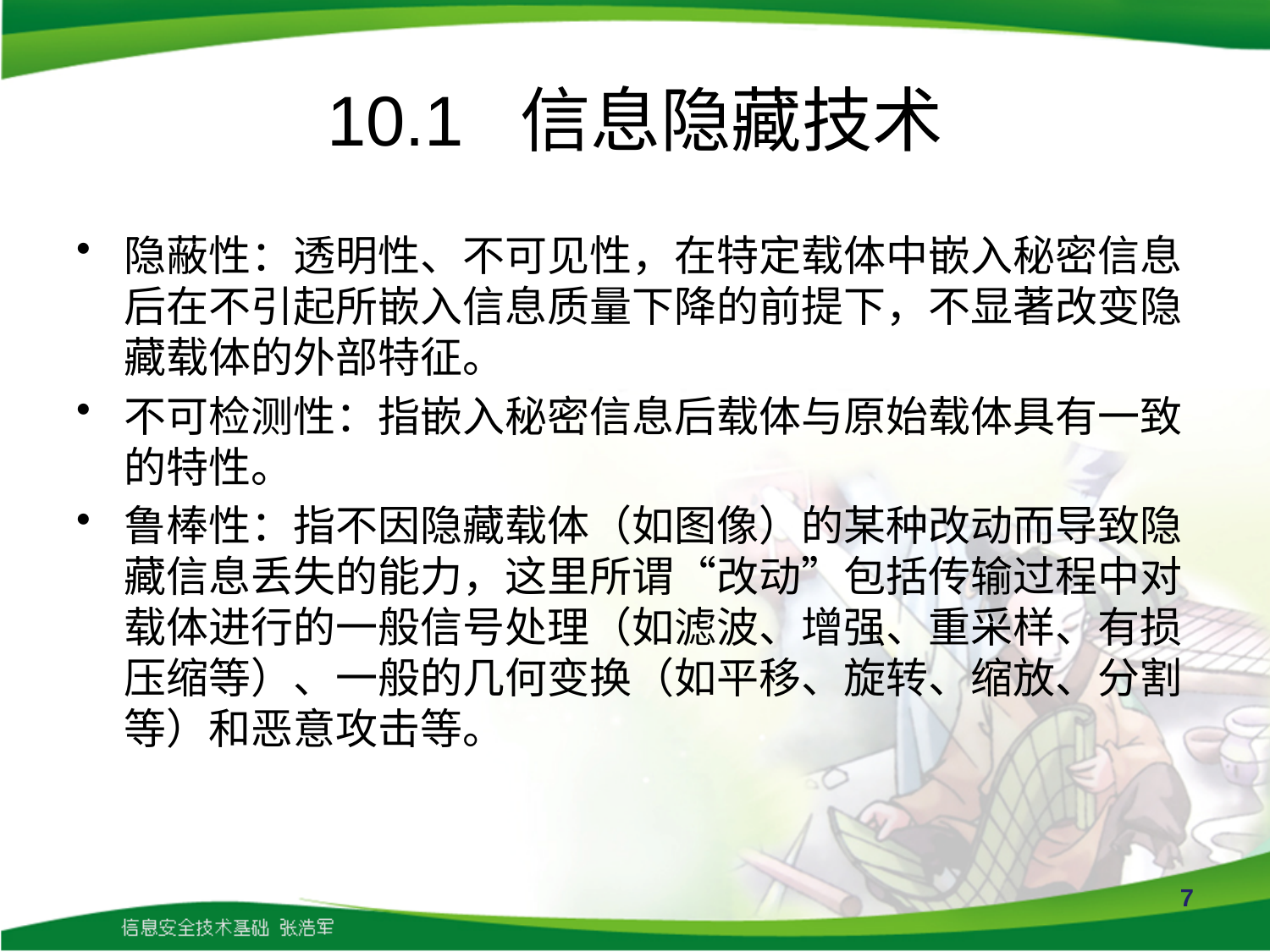

# 10.1  信息隐藏技术
隐蔽性：透明性、不可见性，在特定载体中嵌入秘密信息后在不引起所嵌入信息质量下降的前提下，不显著改变隐藏载体的外部特征。
不可检测性：指嵌入秘密信息后载体与原始载体具有一致的特性。
鲁棒性：指不因隐藏载体（如图像）的某种改动而导致隐藏信息丢失的能力，这里所谓“改动”包括传输过程中对载体进行的一般信号处理（如滤波、增强、重采样、有损压缩等）、一般的几何变换（如平移、旋转、缩放、分割等）和恶意攻击等。
7